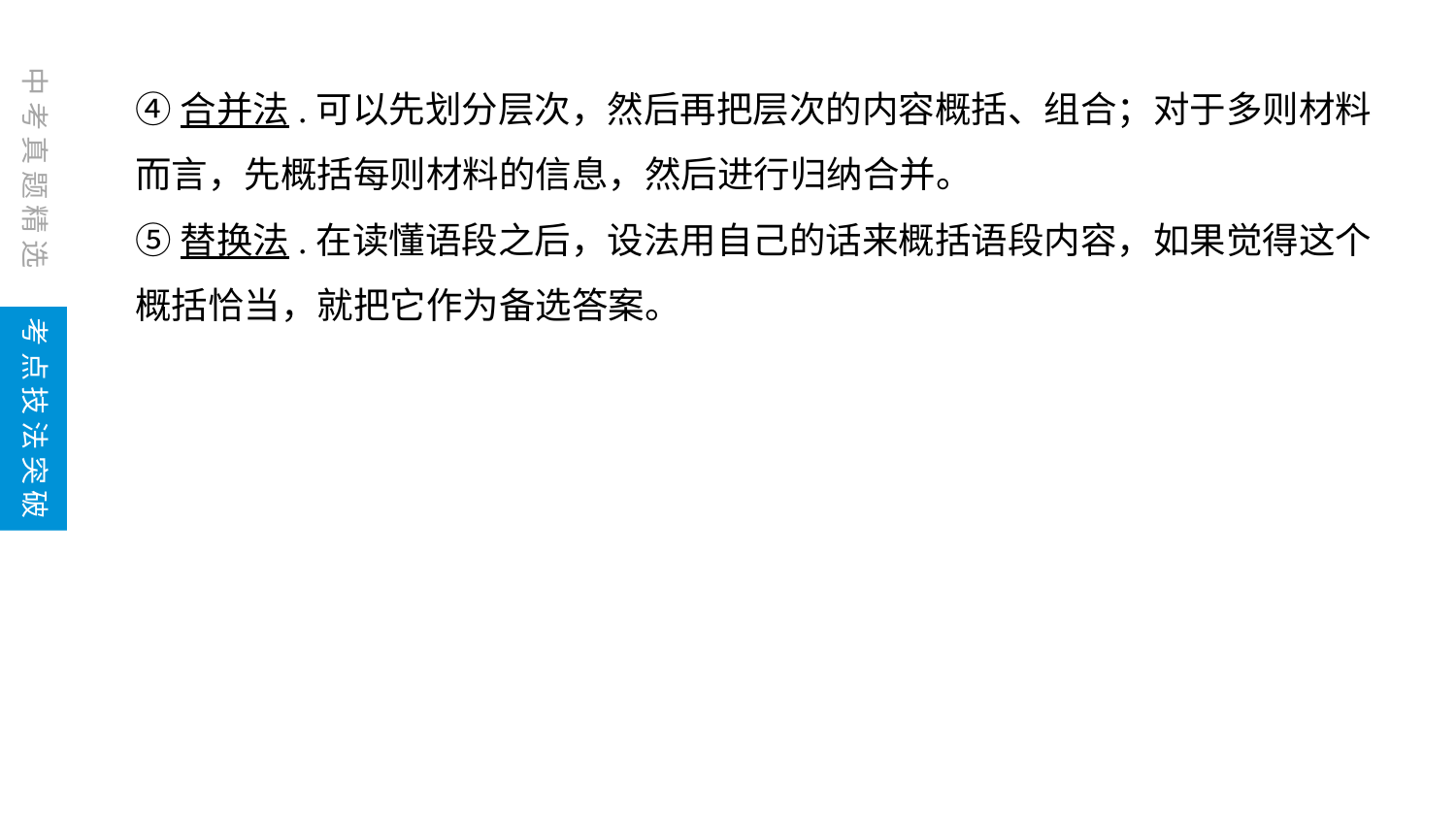

④合并法.可以先划分层次，然后再把层次的内容概括、组合；对于多则材料而言，先概括每则材料的信息，然后进行归纳合并。
⑤替换法.在读懂语段之后，设法用自己的话来概括语段内容，如果觉得这个概括恰当，就把它作为备选答案。